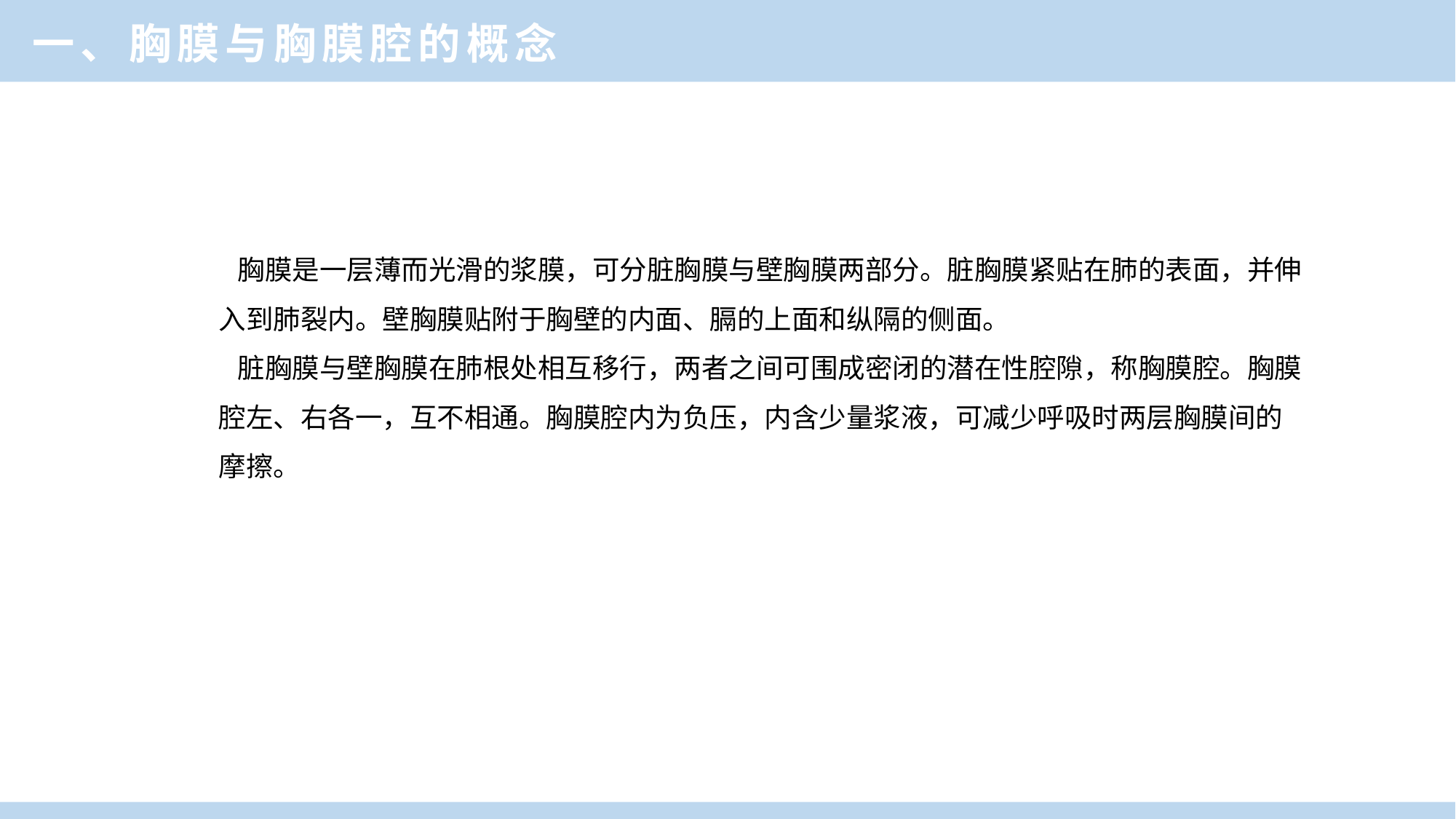

一、胸膜与胸膜腔的概念
  胸膜是一层薄而光滑的浆膜，可分脏胸膜与壁胸膜两部分。脏胸膜紧贴在肺的表面，并伸入到肺裂内。壁胸膜贴附于胸壁的内面、膈的上面和纵隔的侧面。
  脏胸膜与壁胸膜在肺根处相互移行，两者之间可围成密闭的潜在性腔隙，称胸膜腔。胸膜腔左、右各一，互不相通。胸膜腔内为负压，内含少量浆液，可减少呼吸时两层胸膜间的摩擦。